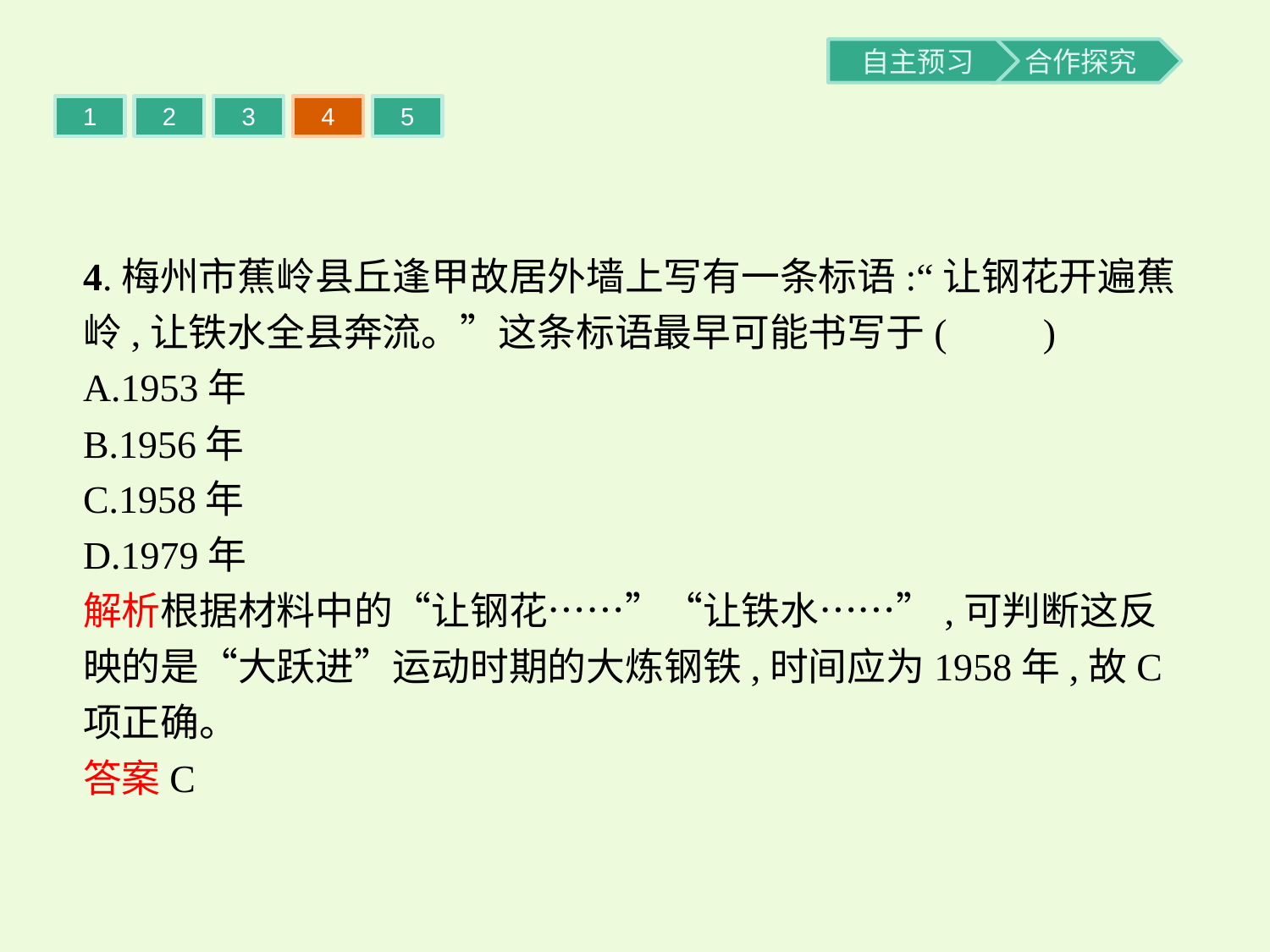

1
2
3
4
5
4.梅州市蕉岭县丘逢甲故居外墙上写有一条标语:“让钢花开遍蕉岭,让铁水全县奔流。”这条标语最早可能书写于(　　)
A.1953年
B.1956年
C.1958年
D.1979年
解析根据材料中的“让钢花……”“让铁水……”,可判断这反映的是“大跃进”运动时期的大炼钢铁,时间应为1958年,故C项正确。
答案C